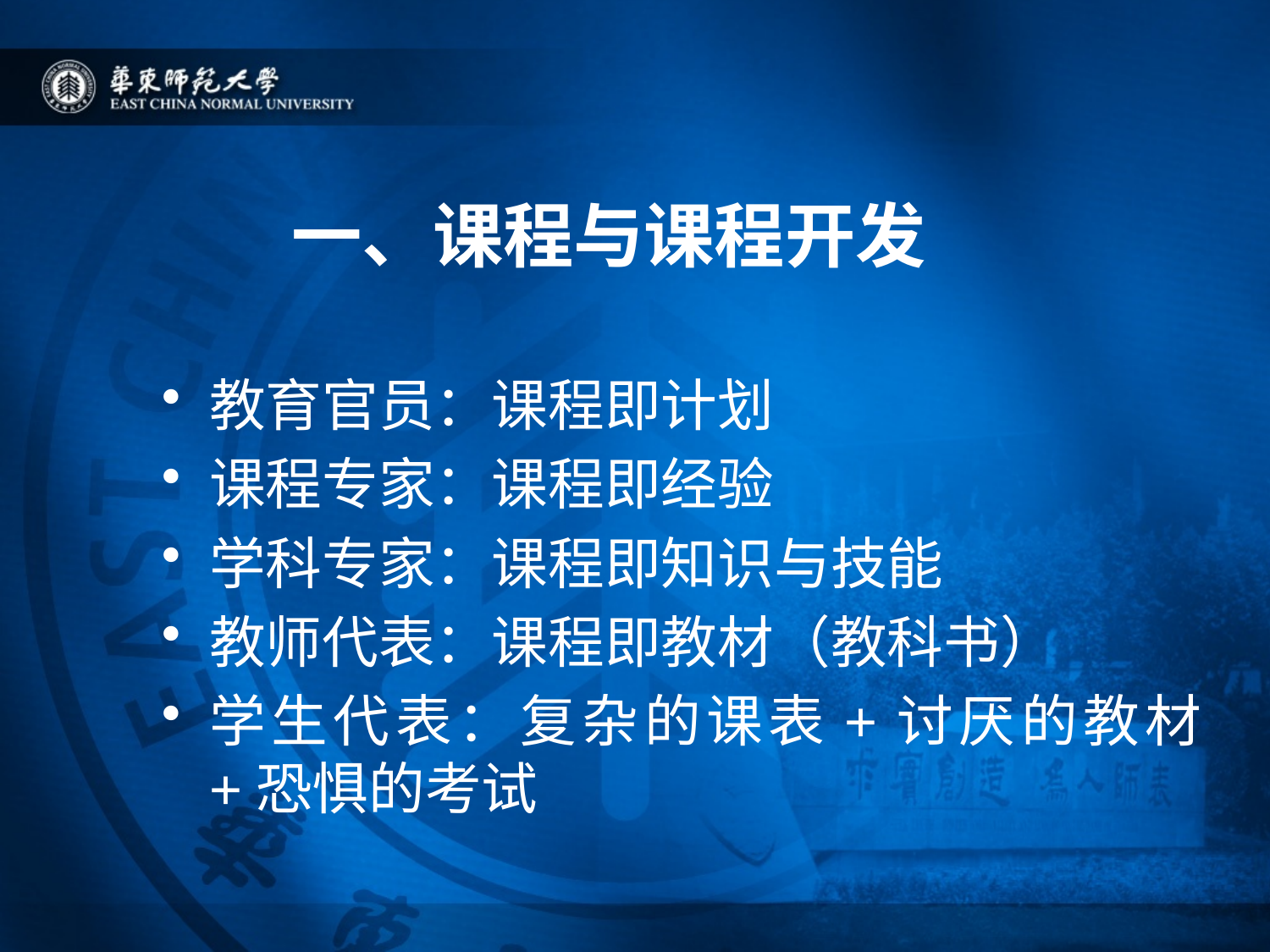

# 一、课程与课程开发
教育官员：课程即计划
课程专家：课程即经验
学科专家：课程即知识与技能
教师代表：课程即教材（教科书）
学生代表：复杂的课表+讨厌的教材+恐惧的考试